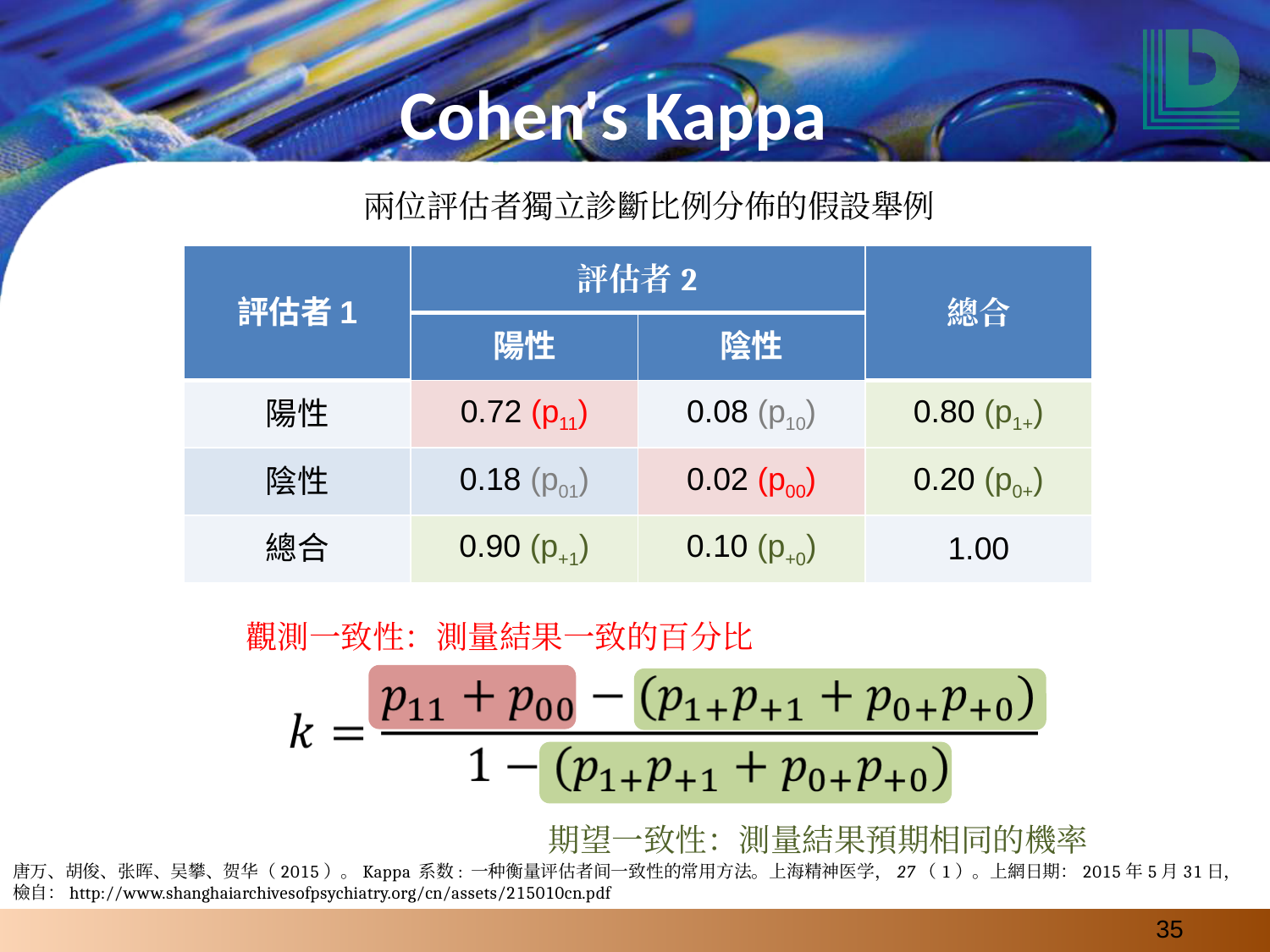

# Cohen's Kappa
兩位評估者獨立診斷比例分佈的假設舉例
| 評估者1 | 評估者2 |  | 總合 |
| --- | --- | --- | --- |
|  | 陽性 | 陰性 |  |
| 陽性 | 0.72 (p11) | 0.08 (p10) | 0.80 (p1+) |
| 陰性 | 0.18 (p01) | 0.02 (p00) | 0.20 (p0+) |
| 總合 | 0.90 (p+1) | 0.10 (p+0) | 1.00 |
觀測一致性：測量結果一致的百分比

期望一致性：測量結果預期相同的機率
唐万、胡俊、张晖、吴攀、贺华（2015）。Kappa 系数: 一种衡量评估者间一致性的常用方法。上海精神医学，27（1）。上網日期：2015年5月31日，檢自：http://www.shanghaiarchivesofpsychiatry.org/cn/assets/215010cn.pdf
35